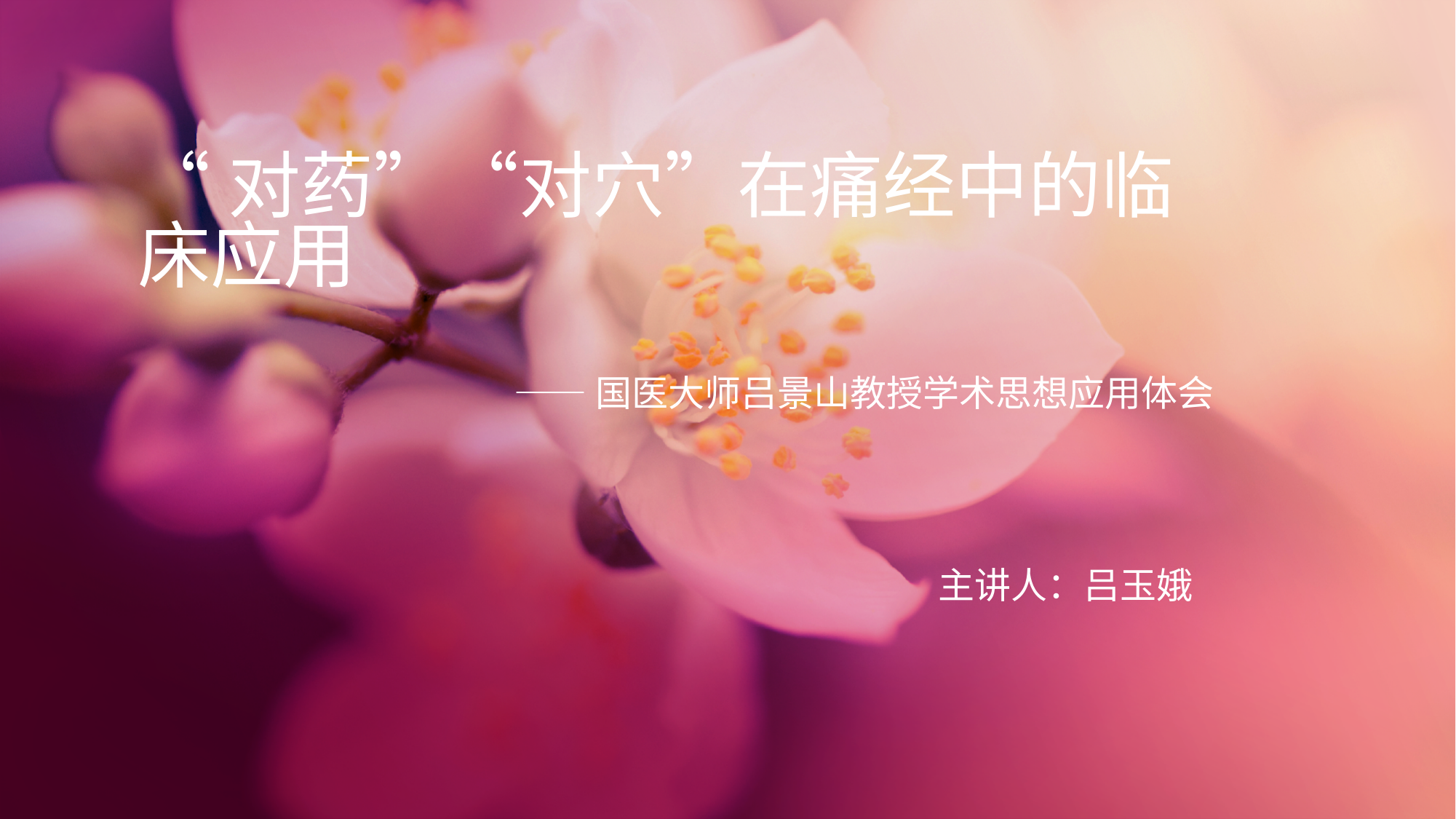

# “对药”“对穴”在痛经中的临床应用
——国医大师吕景山教授学术思想应用体会
主讲人：吕玉娥